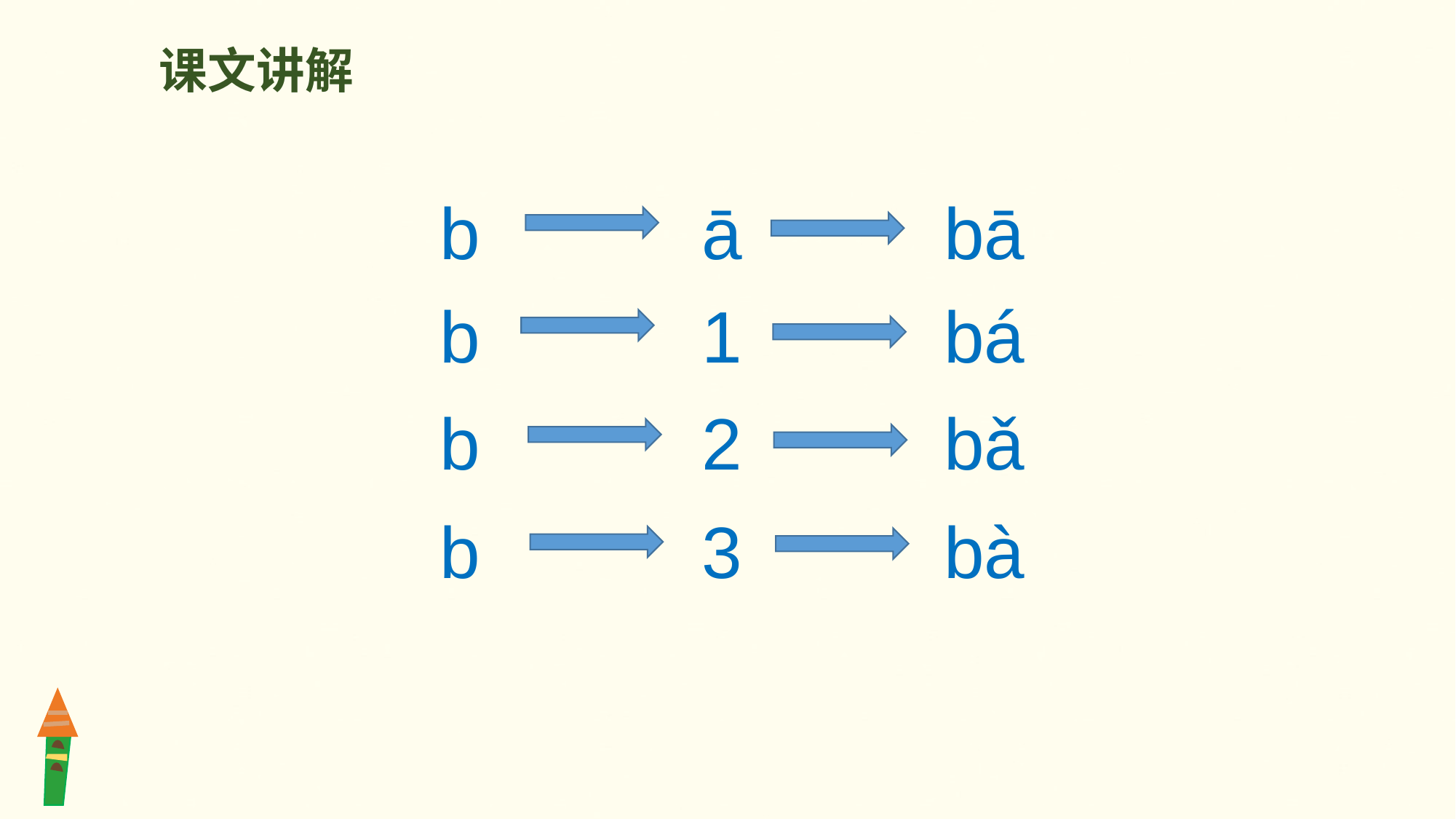

课文讲解
b           ā          bā

b           1          bá

b           2          bǎ

b           3          bà